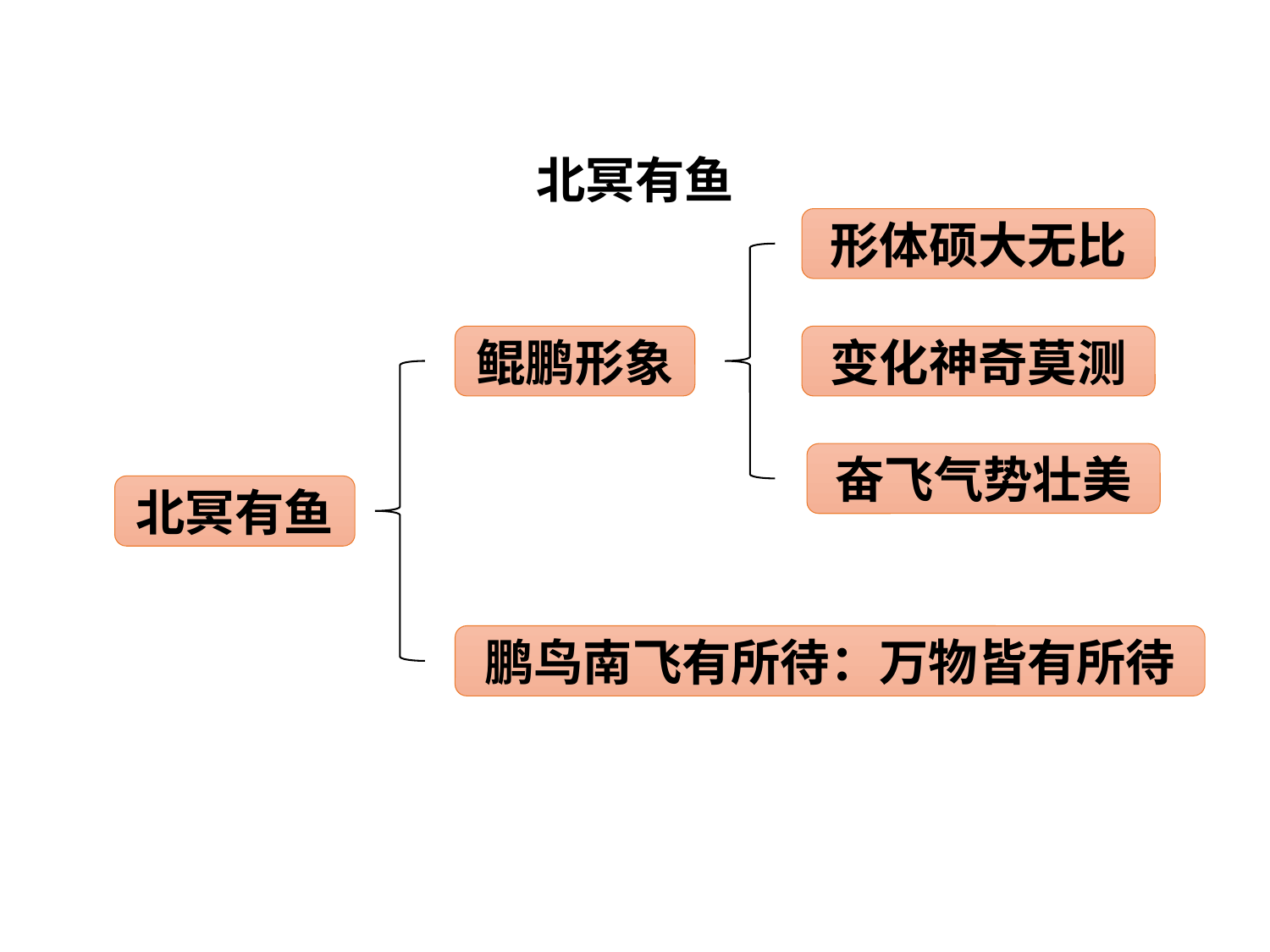

北冥有鱼
形体硕大无比

鲲鹏形象
变化神奇莫测

奋飞气势壮美
北冥有鱼
鹏鸟南飞有所待：万物皆有所待